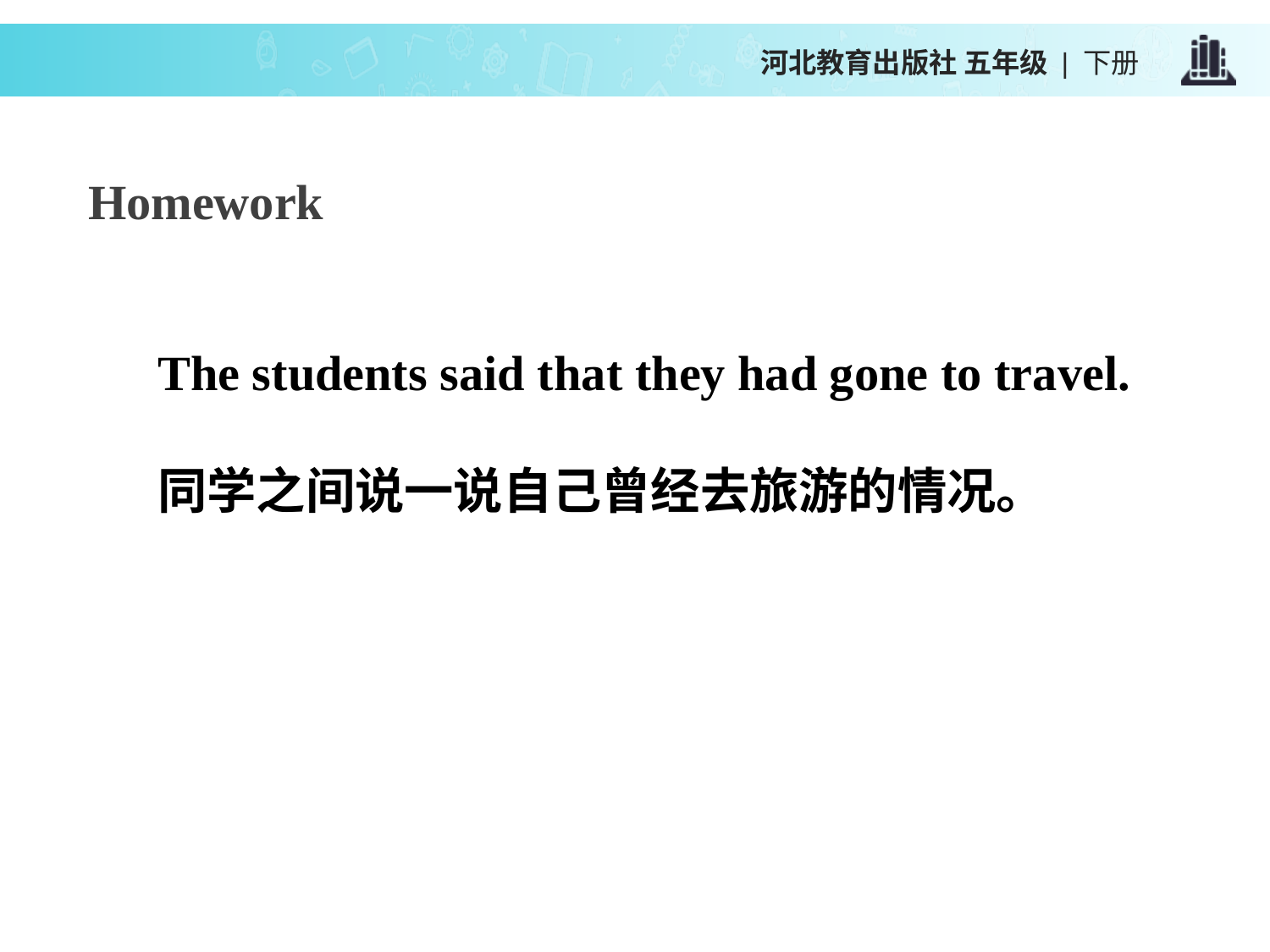

河北教育出版社 五年级 | 下册
Homework
The students said that they had gone to travel.

同学之间说一说自己曾经去旅游的情况。